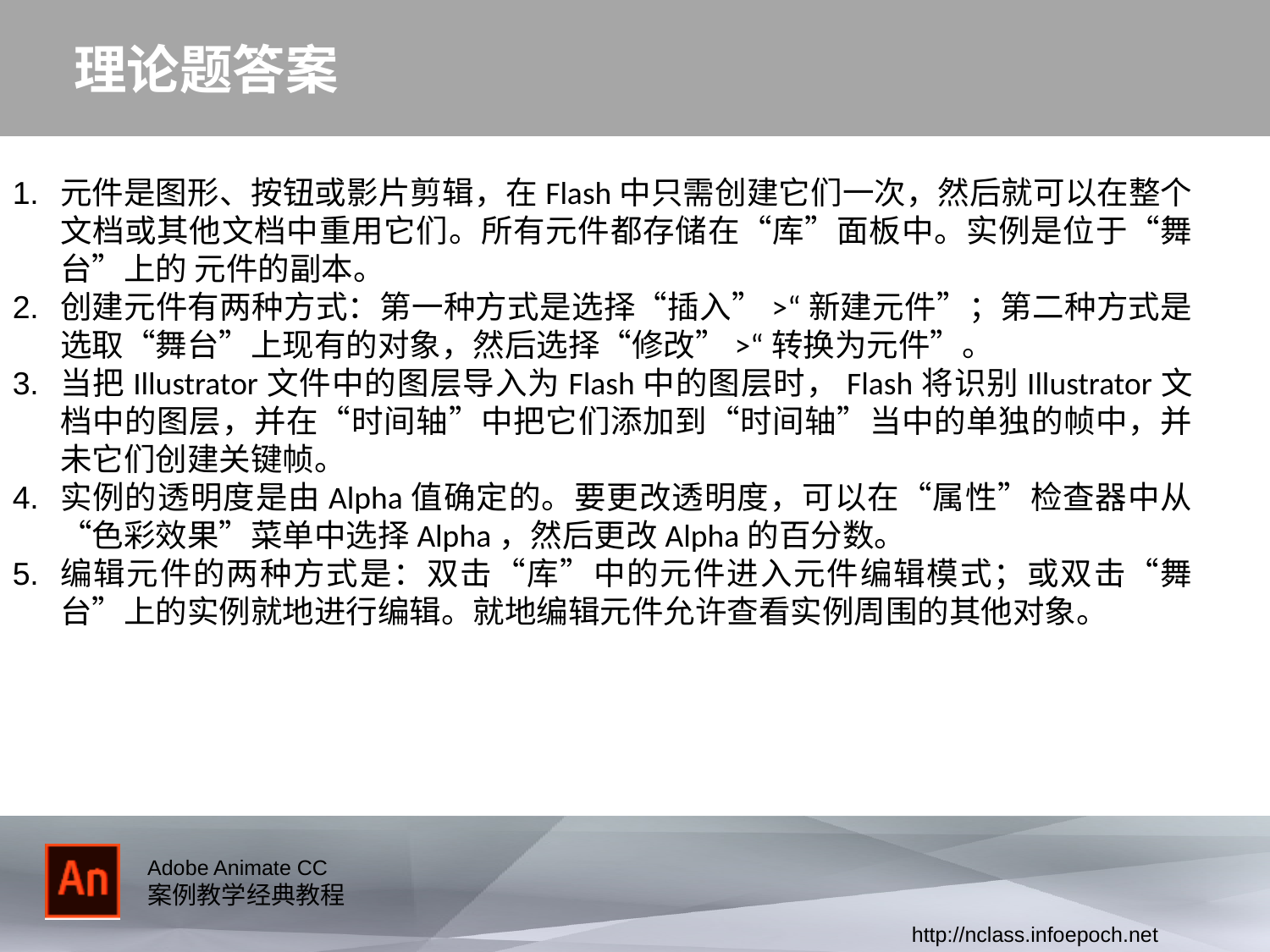

# 理论题答案
元件是图形、按钮或影片剪辑，在Flash中只需创建它们一次，然后就可以在整个文档或其他文档中重用它们。所有元件都存储在“库”面板中。实例是位于“舞台”上的 元件的副本。
创建元件有两种方式：第一种方式是选择“插入”>“新建元件”；第二种方式是选取“舞台”上现有的对象，然后选择“修改”>“转换为元件”。
当把Illustrator文件中的图层导入为Flash中的图层时，Flash将识别Illustrator文档中的图层，并在“时间轴”中把它们添加到“时间轴”当中的单独的帧中，并未它们创建关键帧。
实例的透明度是由Alpha值确定的。要更改透明度，可以在“属性”检查器中从“色彩效果”菜单中选择Alpha，然后更改Alpha的百分数。
编辑元件的两种方式是：双击“库”中的元件进入元件编辑模式；或双击“舞台”上的实例就地进行编辑。就地编辑元件允许查看实例周围的其他对象。